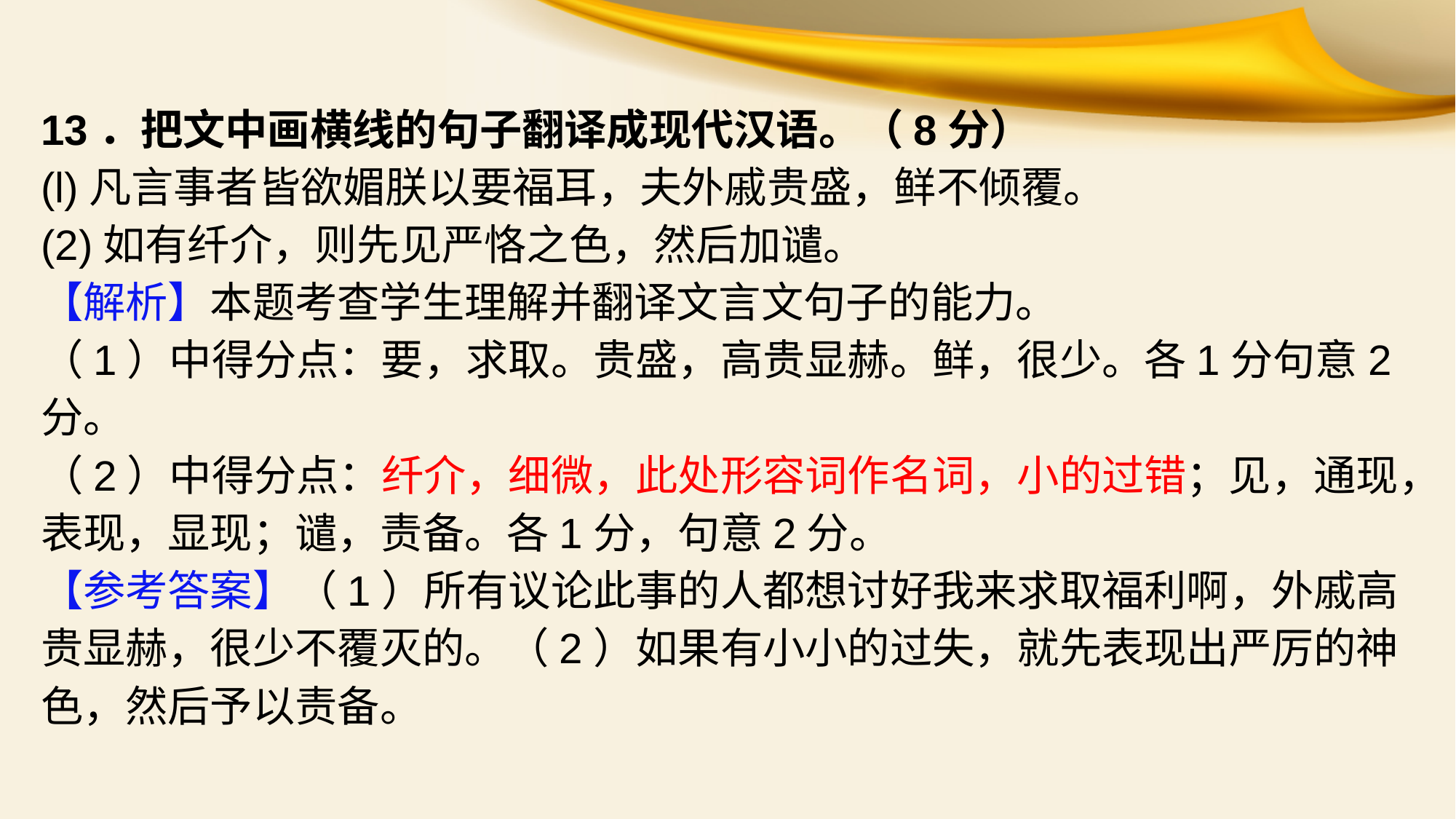

13．把文中画横线的句子翻译成现代汉语。（8分）
(l)凡言事者皆欲媚朕以要福耳，夫外戚贵盛，鲜不倾覆。
(2)如有纤介，则先见严恪之色，然后加谴。
【解析】本题考查学生理解并翻译文言文句子的能力。
（1）中得分点：要，求取。贵盛，高贵显赫。鲜，很少。各1分句意2分。
（2）中得分点：纤介，细微，此处形容词作名词，小的过错；见，通现，表现，显现；谴，责备。各1分，句意2分。
【参考答案】（1）所有议论此事的人都想讨好我来求取福利啊，外戚高贵显赫，很少不覆灭的。（2）如果有小小的过失，就先表现出严厉的神色，然后予以责备。